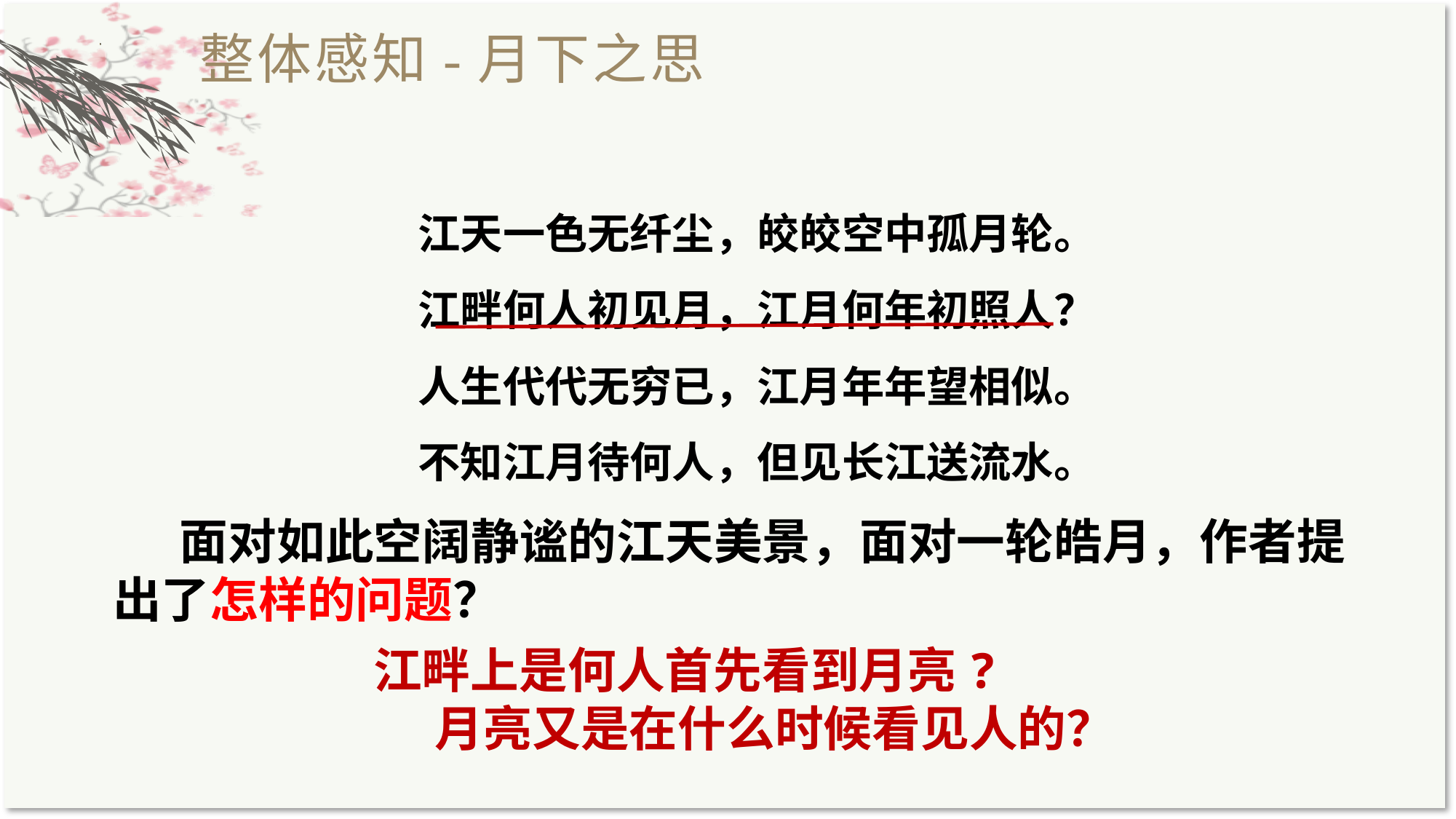

整体感知-月下之思
江天一色无纤尘，皎皎空中孤月轮。
江畔何人初见月，江月何年初照人？
人生代代无穷已，江月年年望相似。
不知江月待何人，但见长江送流水。
     面对如此空阔静谧的江天美景，面对一轮皓月，作者提出了怎样的问题？
江畔上是何人首先看到月亮?
  月亮又是在什么时候看见人的？